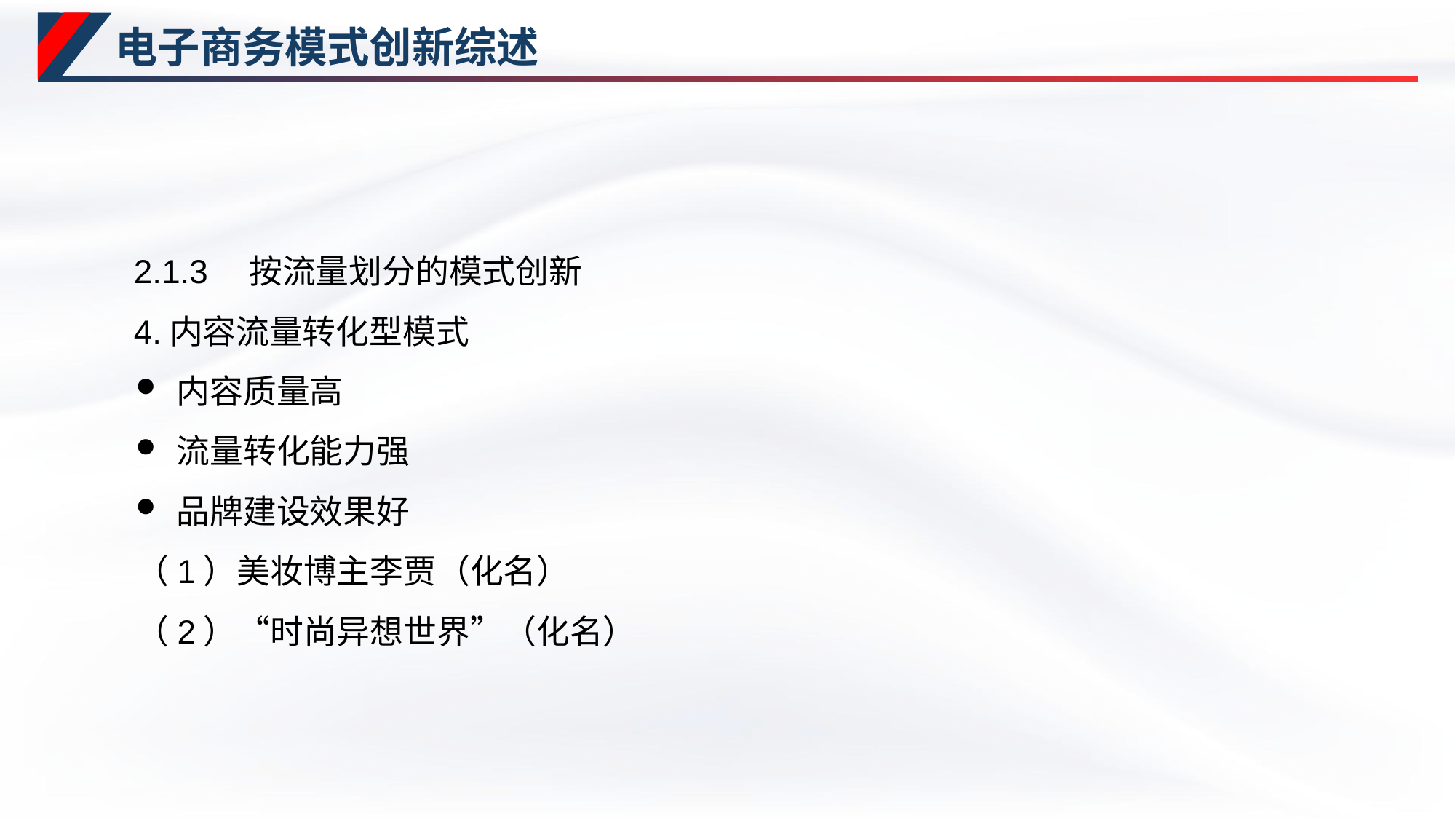

# 电子商务模式创新综述
2.1.3　按流量划分的模式创新
4.内容流量转化型模式
内容质量高
流量转化能力强
品牌建设效果好
（1）美妆博主李贾（化名）
（2）“时尚异想世界”（化名）